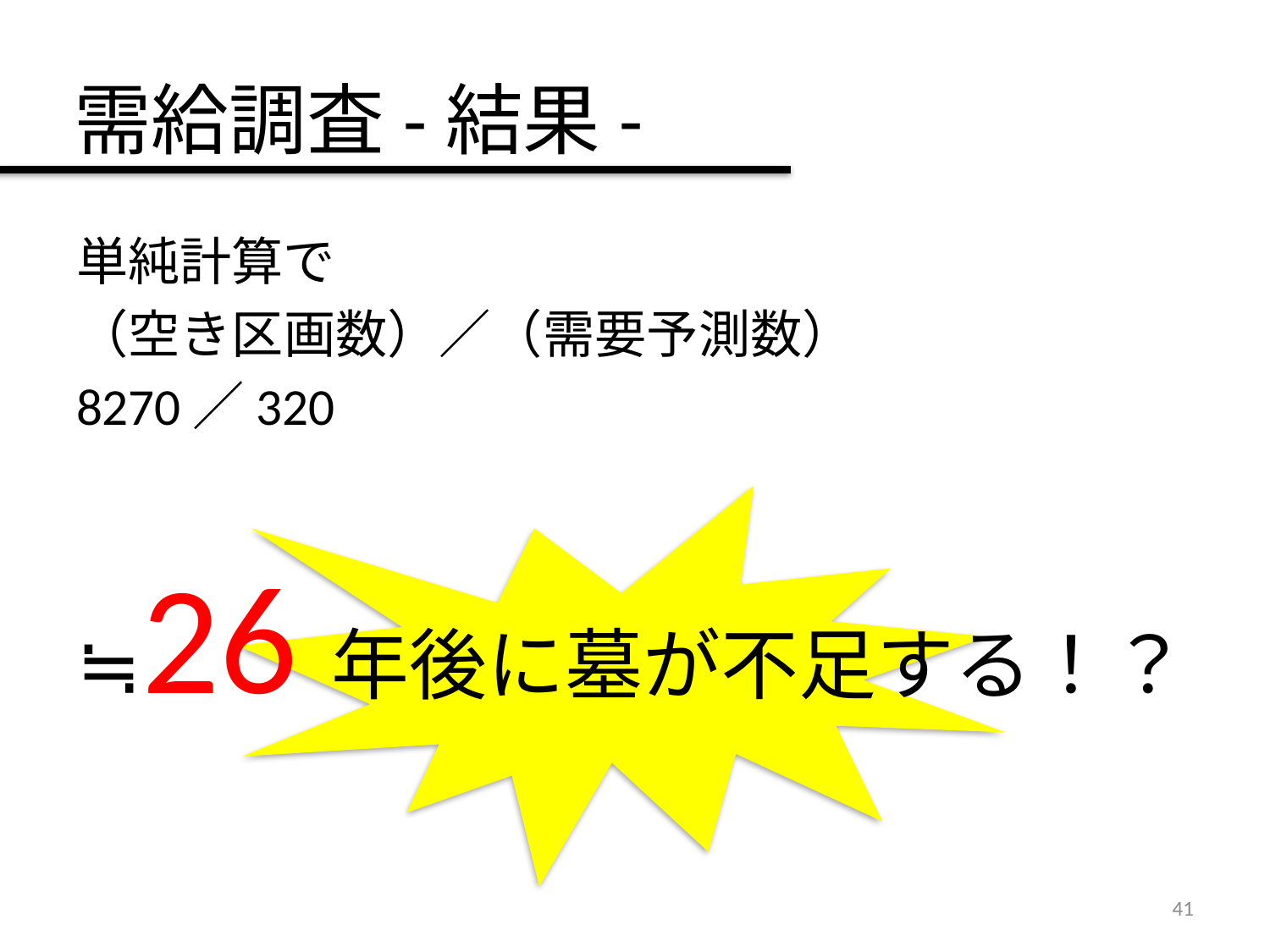

# 需給調査-結果-
単純計算で
（空き区画数）／（需要予測数）
8270／320

≒26年後に墓が不足する！？

41